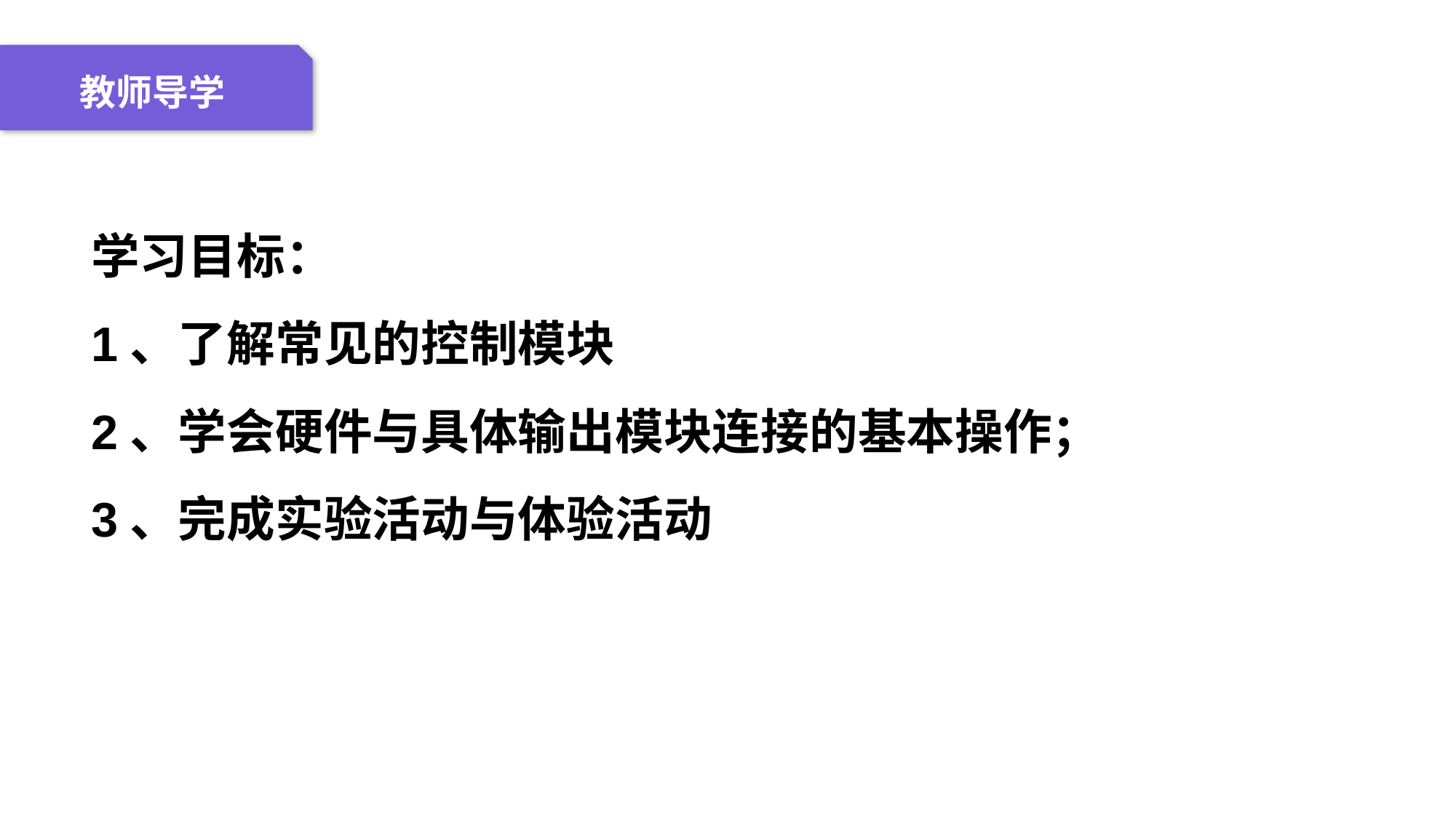

04 名词解释
01 准备过程
02 整体结构
03 重点说明
教师导学
学习目标：
1、了解常见的控制模块
2、学会硬件与具体输出模块连接的基本操作；
3、完成实验活动与体验活动